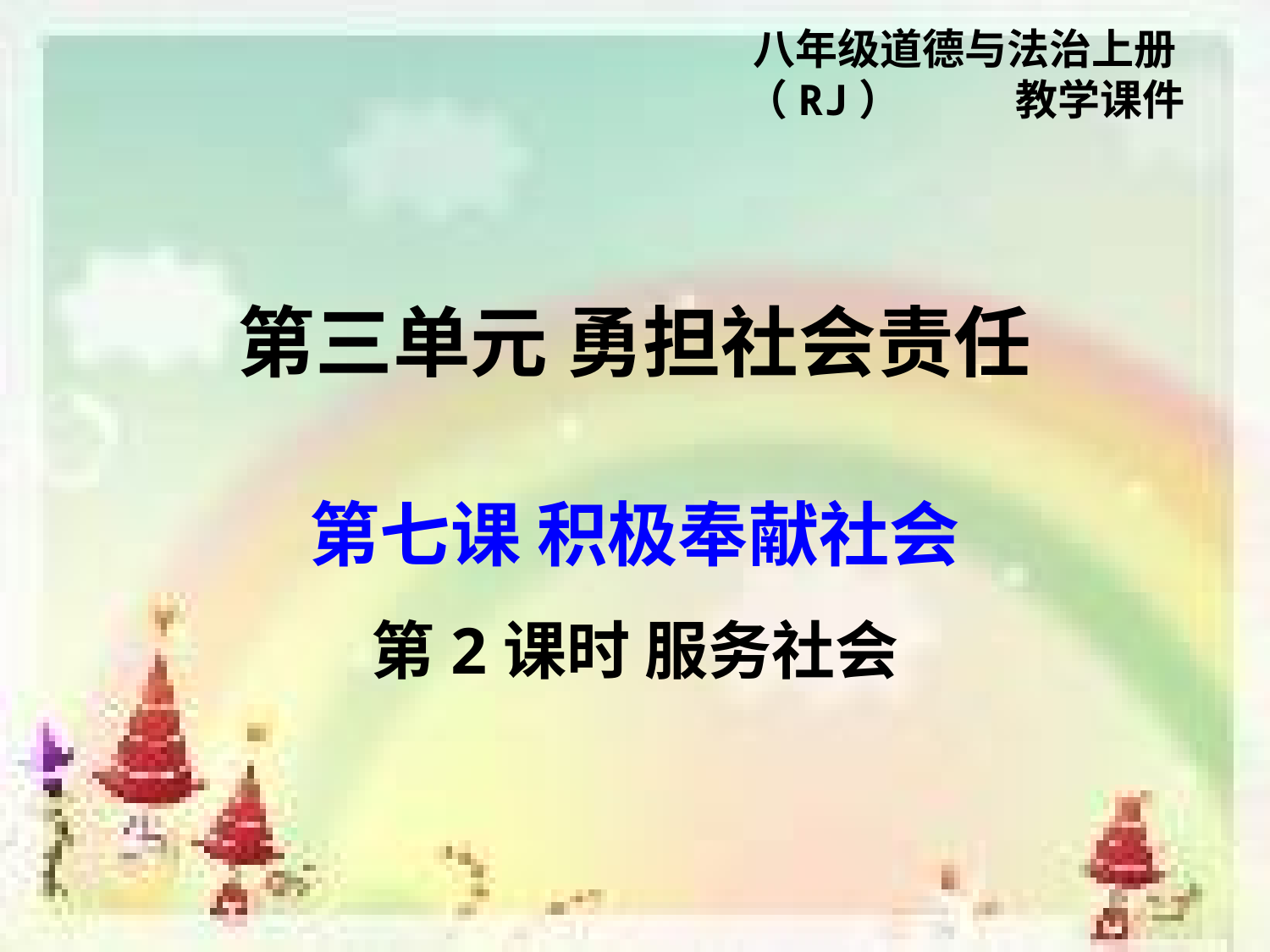

八年级道德与法治上册（RJ）            教学课件
第三单元 勇担社会责任
第七课 积极奉献社会
第2课时 服务社会